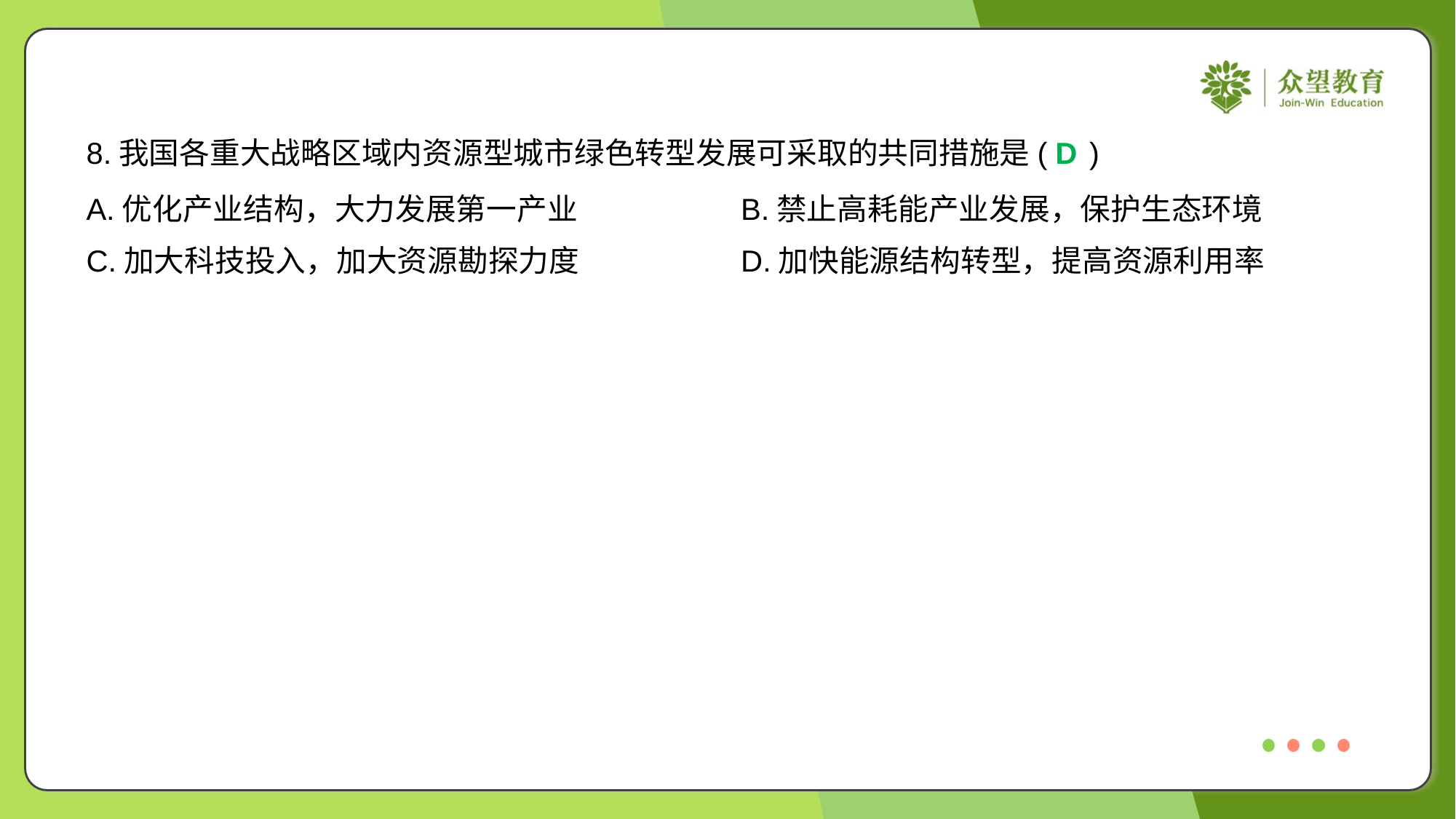

8.我国各重大战略区域内资源型城市绿色转型发展可采取的共同措施是(     )
D
A.优化产业结构，大力发展第一产业	B.禁止高耗能产业发展，保护生态环境
C.加大科技投入，加大资源勘探力度	D.加快能源结构转型，提高资源利用率